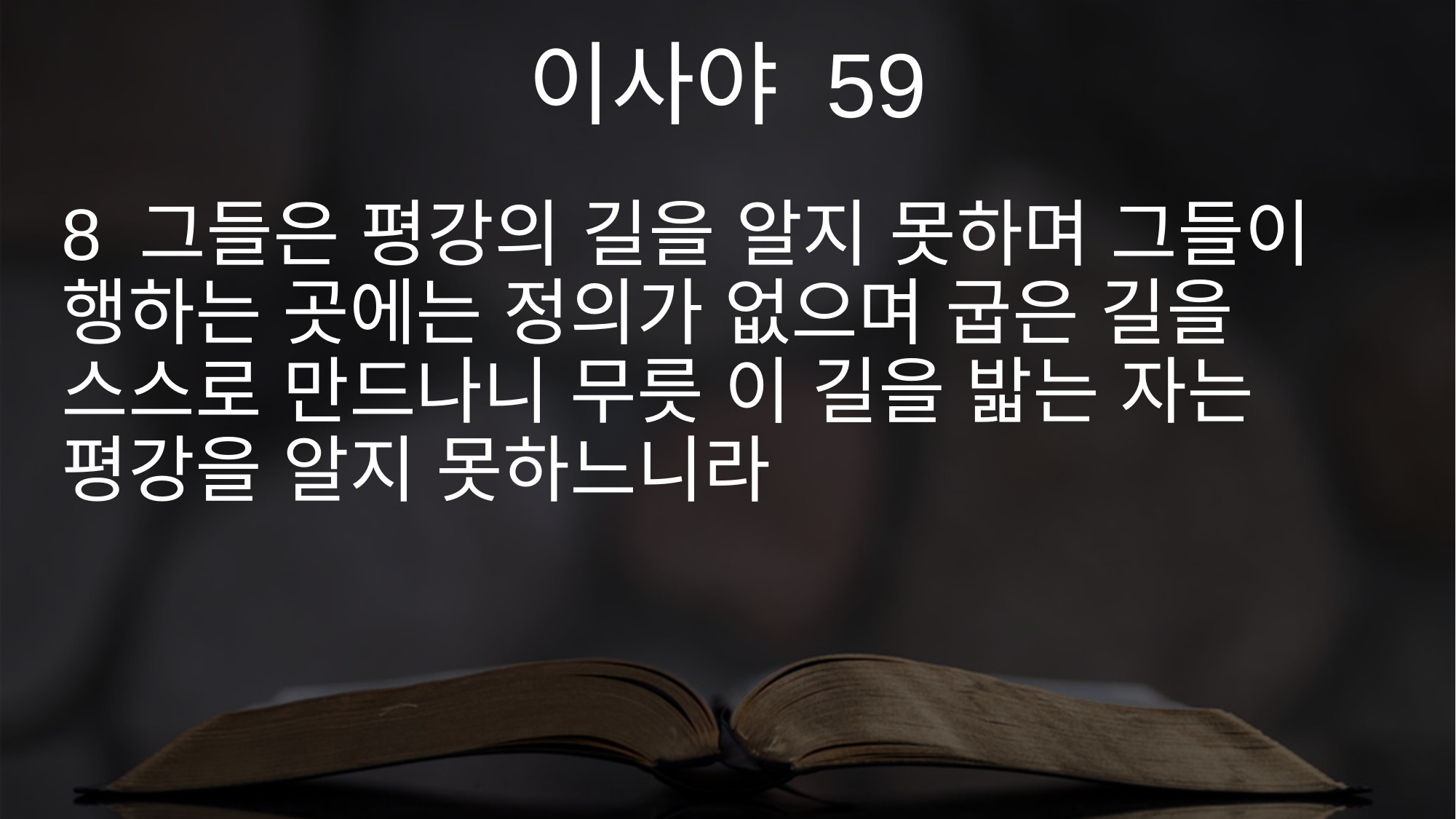

이사야 59
8 그들은 평강의 길을 알지 못하며 그들이 행하는 곳에는 정의가 없으며 굽은 길을 스스로 만드나니 무릇 이 길을 밟는 자는 평강을 알지 못하느니라